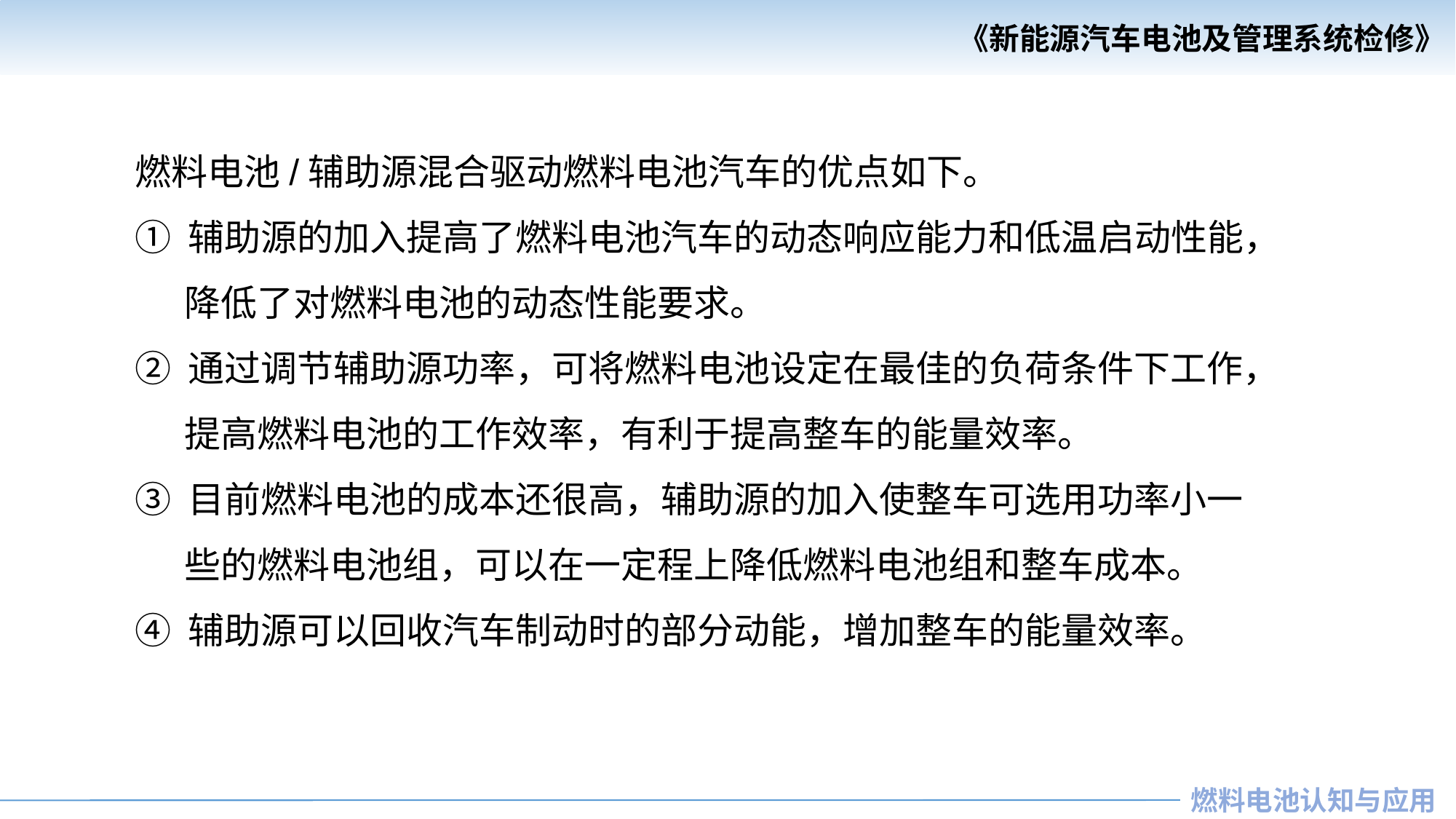

燃料电池/辅助源混合驱动燃料电池汽车的优点如下。
① 辅助源的加入提高了燃料电池汽车的动态响应能力和低温启动性能，
     降低了对燃料电池的动态性能要求。
② 通过调节辅助源功率，可将燃料电池设定在最佳的负荷条件下工作，
     提高燃料电池的工作效率，有利于提高整车的能量效率。
③ 目前燃料电池的成本还很高，辅助源的加入使整车可选用功率小一
     些的燃料电池组，可以在一定程上降低燃料电池组和整车成本。
④ 辅助源可以回收汽车制动时的部分动能，增加整车的能量效率。